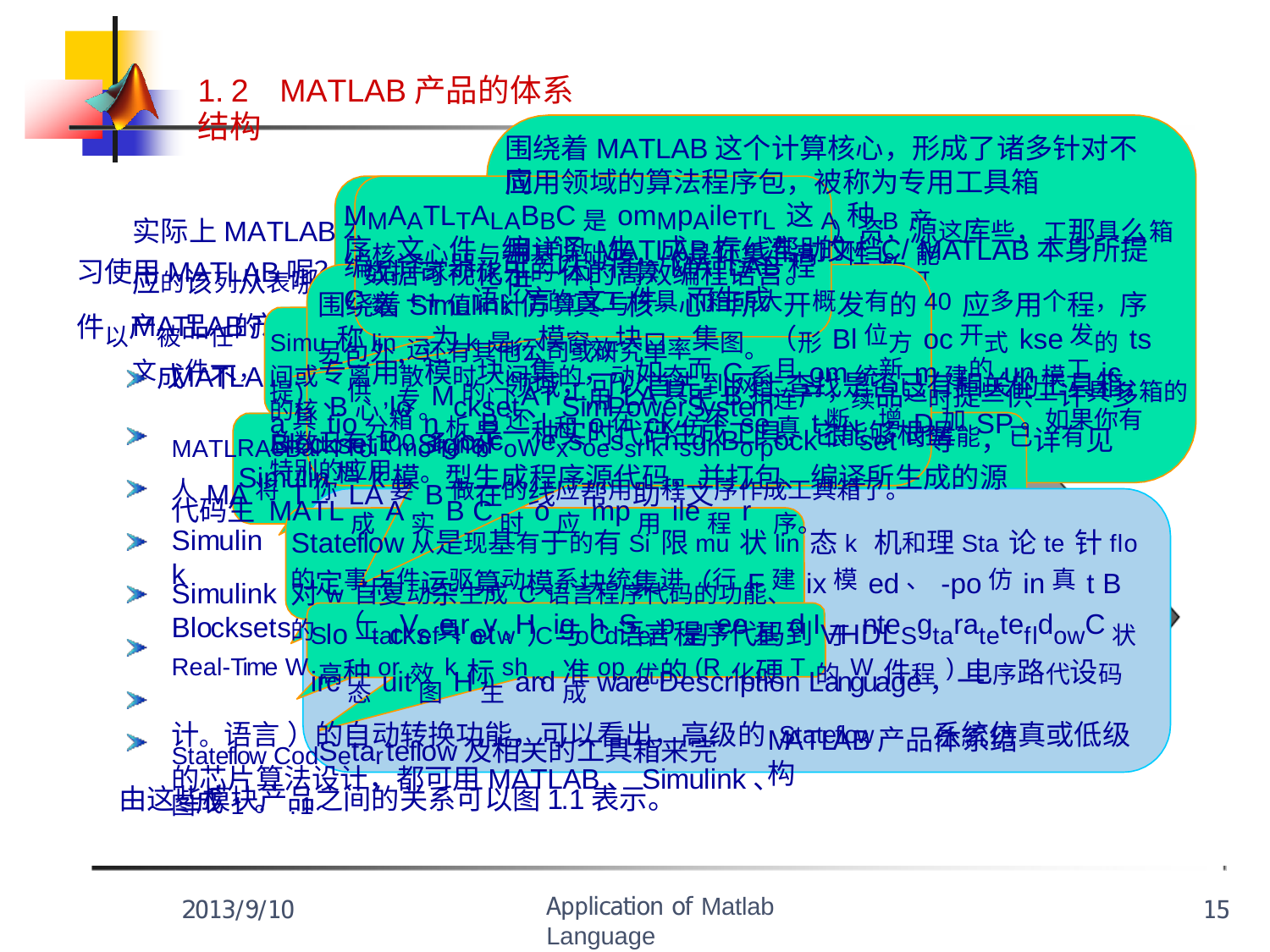

1.2	MATLAB产品的体系结构

围绕着MATLAB这个计算核心，形成了诸多针对不同
应用领域的算法程序包，被称为专用工具箱

MMAATLTALABBC是omMpAileTrL这A种B产编品译家器族可的以计将算MATLAB程
实际上MATLAB本身就是一个极（其To丰ol富bo的x）资，源这库些，工那具么箱应的该列从表哪以一及部每分个开工始具着箱手的、使学
序核文心件与编基译础生，成是标集准高的性C/能C数++值语计言算文与件，而生成
用详见MATLAB在线帮助文档。MATLAB本身所提供
习使用MATLAB呢？这的就标有准必的要C了/C解++这文一件软可件以产被品任的何体一系种结C构/C。++编译
数据可视化于一体的高效编程语言。

围绕着Simulink仿的真工核具心箱所大开概发有的40应多用个程，序另包外，还有其他公司或研究单
MATLAB产品由若器干编模译块生组成成函，数不库同或的可模执块行完文成件不，同以的提功高能程，序其的中有：

Simu称lin运为k是行模窗效块口率集图。（形Bl位方oc开式kse发的ts提）、供,专M的门AT工用LA具于B箱连产，续品这时提些供工许具多箱的总数已有100多个，
间或专离用散模时块间集的，动如态而C系且om统新m建的un模工ic、a具tio分箱n析B还l和o在ck仿不se真t断、增D加SP。如果你有特别的应用
MATLAB
领域，可以首先到网上查找是否已有相关的工具箱，

的核B心lo。ckset、SimPowerSystem Blockset、Signal
MATLRAeBal-TToiPmorleobcoWexsoessriknsghBolpock很set可等能，已详有见人MA将T你LA要B做在的线应帮用助程文序作成工具箱了。

是一种实时代码生成工具，它能够根据

Simulin档k模。型生成程序源代码，并打包、编译所生成的源代码生 MATL成A实B C时o应mp用ile程r  序。

Stateflow从是现基有于的有Si限mu状lin态k 机和理Sta论te针flo对w自复动杂生成C语言程序代码的功能、
Simulink

的定事点件运驱算动模系块统集进（行F建ix模ed、-po仿in真t B的lo工cks具et。）与C语言程序代码到VHDL
Simulink Blocksets

S（tatVefelroywHCigohdSerp是ee基d I于nteSgtaratetefldowC状irc态uit图H生ard成ware Description Language，一

Real-Time W高种or效k标sh、准op优的(R化硬T的W件程)电序路代设码计。语言 ）的自动转换功能，可以看出，高级的 Stateflow	系統仿真或低级的芯片算法设计，都可用MATLAB、Simulink、

Stateflow CodSetarteflow及相关的工具箱来完图成1。.1
MATLAB产品体系结构

由这些模块产品之间的关系可以图1.1表示。
Application of Matlab Language
2013/9/10
15